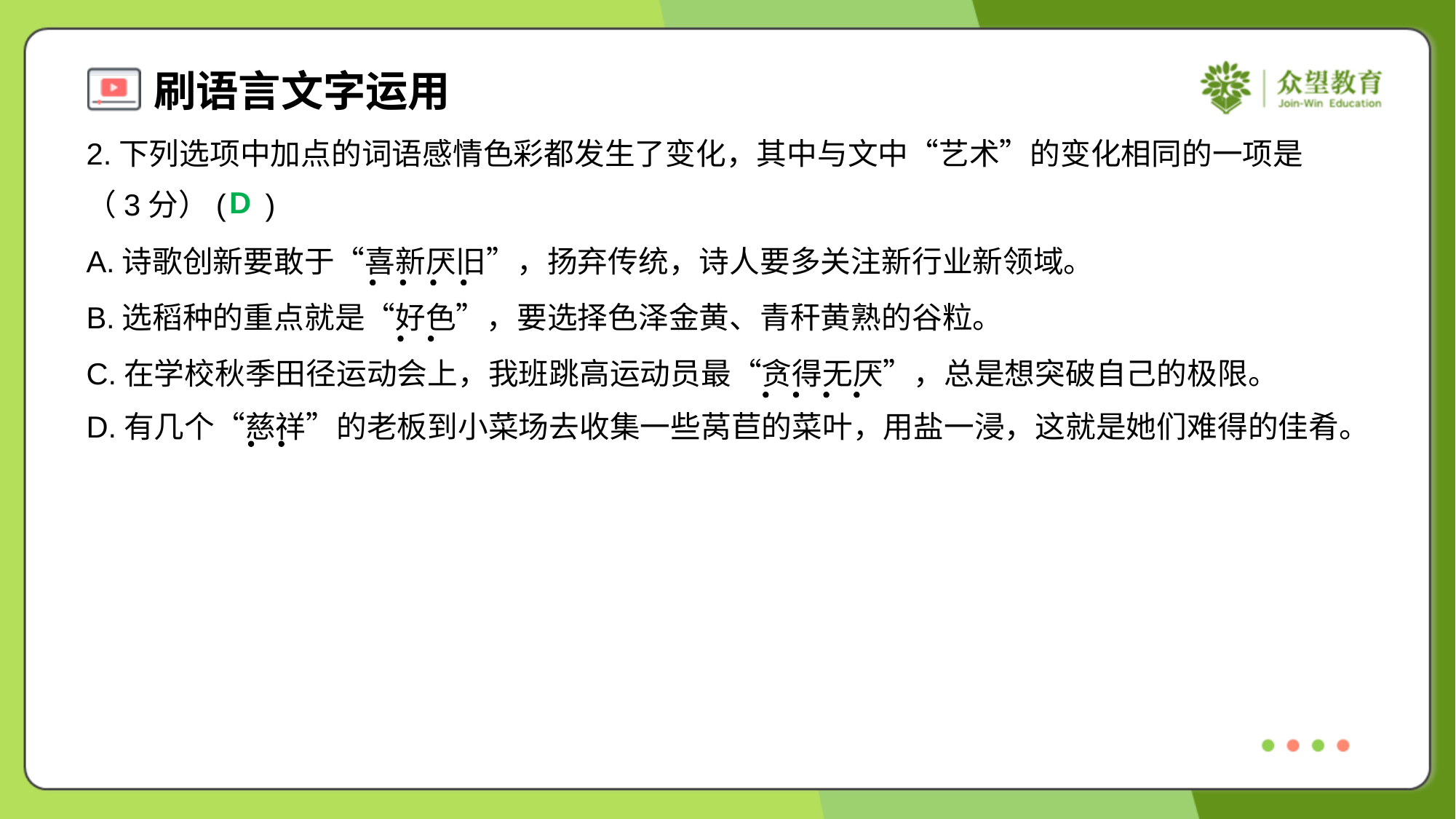

2.下列选项中加点的词语感情色彩都发生了变化，其中与文中“艺术”的变化相同的一项是
（3分）(     )
D
A.诗歌创新要敢于“喜新厌旧”，扬弃传统，诗人要多关注新行业新领域。
B.选稻种的重点就是“好色”，要选择色泽金黄、青秆黄熟的谷粒。
C.在学校秋季田径运动会上，我班跳高运动员最“贪得无厌”，总是想突破自己的极限。
D.有几个“慈祥”的老板到小菜场去收集一些莴苣的菜叶，用盐一浸，这就是她们难得的佳肴。